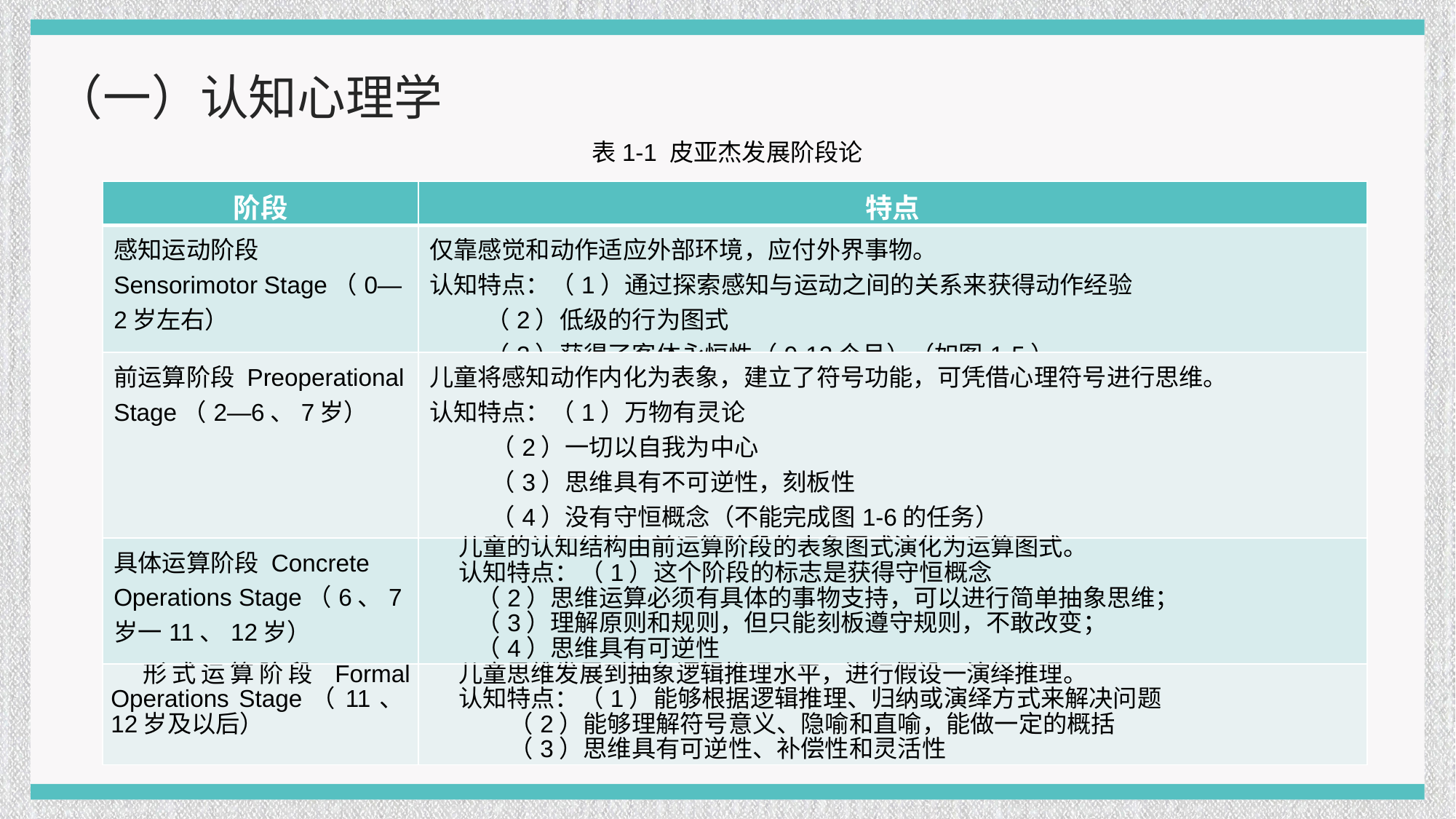

（一）认知心理学
表1-1 皮亚杰发展阶段论

| 阶段 | 特点 |
| --- | --- |
| 感知运动阶段 Sensorimotor Stage（0—2岁左右） | 仅靠感觉和动作适应外部环境，应付外界事物。 认知特点：（1）通过探索感知与运动之间的关系来获得动作经验 （2）低级的行为图式 （3）获得了客体永恒性（9-12个月）（如图1-5） |
| 前运算阶段 Preoperational Stage（2—6、7岁） | 儿童将感知动作内化为表象，建立了符号功能，可凭借心理符号进行思维。 认知特点：（1）万物有灵论 （2）一切以自我为中心 （3）思维具有不可逆性，刻板性 （4）没有守恒概念（不能完成图1-6的任务） （5）做出判断时只能运用一个标准或维度 |
| 具体运算阶段 Concrete Operations Stage（6、7岁一11、12岁） | 儿童的认知结构由前运算阶段的表象图式演化为运算图式。 认知特点：（1）这个阶段的标志是获得守恒概念 （2）思维运算必须有具体的事物支持，可以进行简单抽象思维； （3）理解原则和规则，但只能刻板遵守规则，不敢改变； （4）思维具有可逆性 |
| 形式运算阶段 Formal Operations Stage（11、12岁及以后） | 儿童思维发展到抽象逻辑推理水平，进行假设一演绎推理。 认知特点：（1）能够根据逻辑推理、归纳或演绎方式来解决问题 （2）能够理解符号意义、隐喻和直喻，能做一定的概括 （3）思维具有可逆性、补偿性和灵活性 |